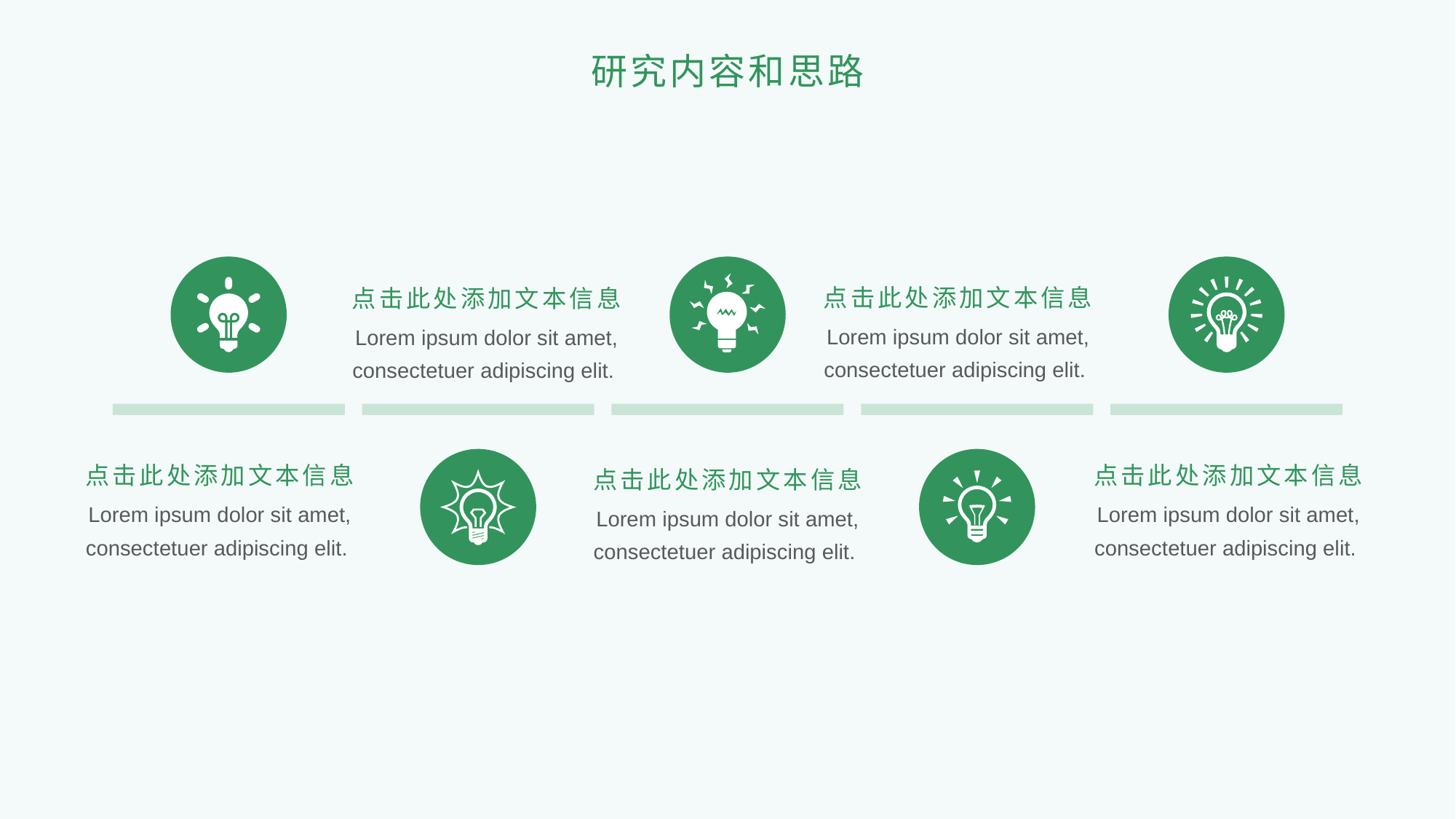

研究内容和思路

点击此处添加文本信息
点击此处添加文本信息

Lorem ipsum dolor sit amet, consectetuer adipiscing elit.

Lorem ipsum dolor sit amet, consectetuer adipiscing elit.

点击此处添加文本信息
点击此处添加文本信息
点击此处添加文本信息

Lorem ipsum dolor sit amet, consectetuer adipiscing elit.

Lorem ipsum dolor sit amet, consectetuer adipiscing elit.

Lorem ipsum dolor sit amet, consectetuer adipiscing elit.